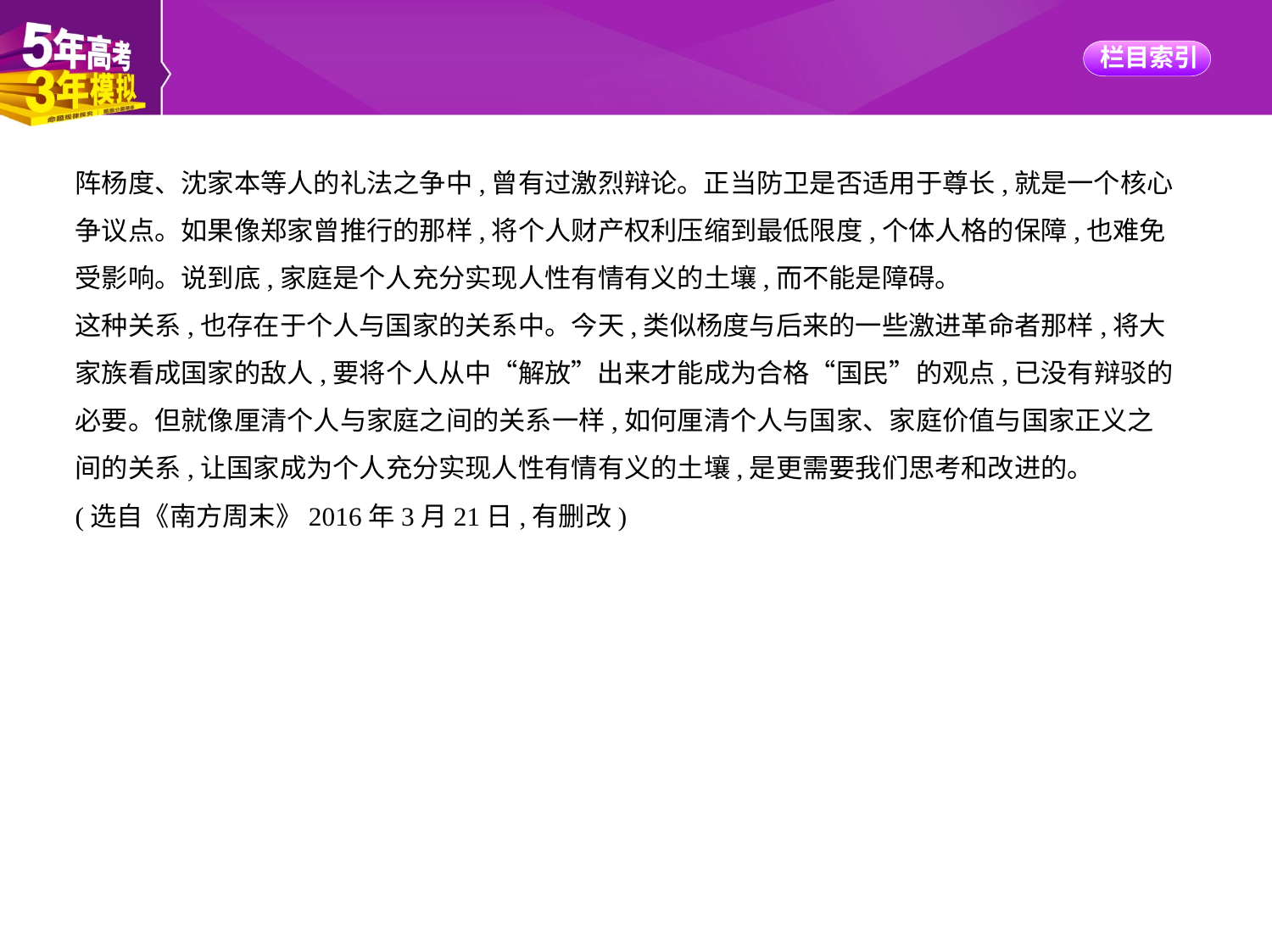

阵杨度、沈家本等人的礼法之争中,曾有过激烈辩论。正当防卫是否适用于尊长,就是一个核心
争议点。如果像郑家曾推行的那样,将个人财产权利压缩到最低限度,个体人格的保障,也难免
受影响。说到底,家庭是个人充分实现人性有情有义的土壤,而不能是障碍。
这种关系,也存在于个人与国家的关系中。今天,类似杨度与后来的一些激进革命者那样,将大
家族看成国家的敌人,要将个人从中“解放”出来才能成为合格“国民”的观点,已没有辩驳的
必要。但就像厘清个人与家庭之间的关系一样,如何厘清个人与国家、家庭价值与国家正义之
间的关系,让国家成为个人充分实现人性有情有义的土壤,是更需要我们思考和改进的。
(选自《南方周末》2016年3月21日,有删改)